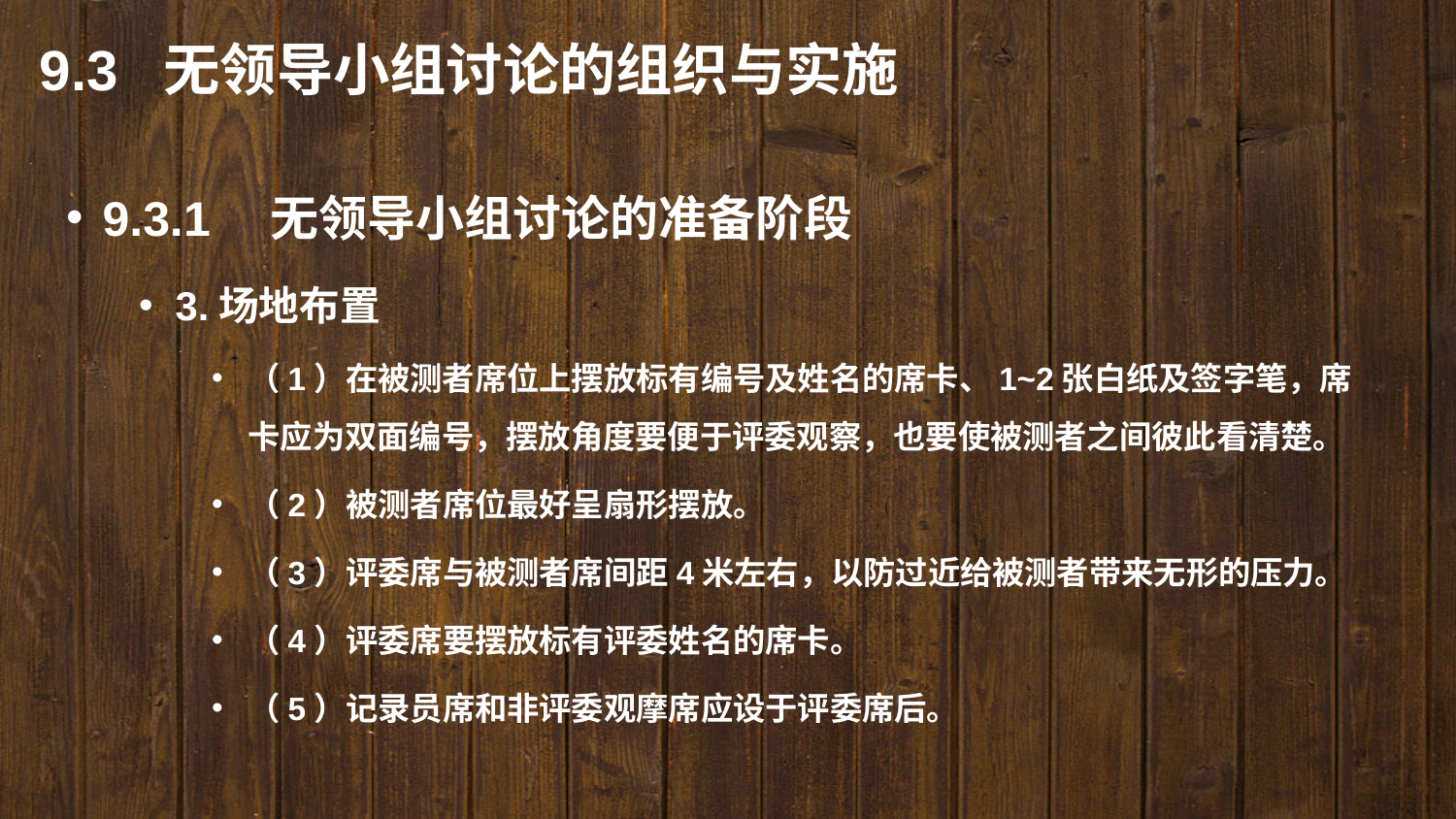

9.3  无领导小组讨论的组织与实施
9.3.1　无领导小组讨论的准备阶段
3.场地布置
（1）在被测者席位上摆放标有编号及姓名的席卡、1~2张白纸及签字笔，席卡应为双面编号，摆放角度要便于评委观察，也要使被测者之间彼此看清楚。
（2）被测者席位最好呈扇形摆放。
（3）评委席与被测者席间距4米左右，以防过近给被测者带来无形的压力。
（4）评委席要摆放标有评委姓名的席卡。
（5）记录员席和非评委观摩席应设于评委席后。